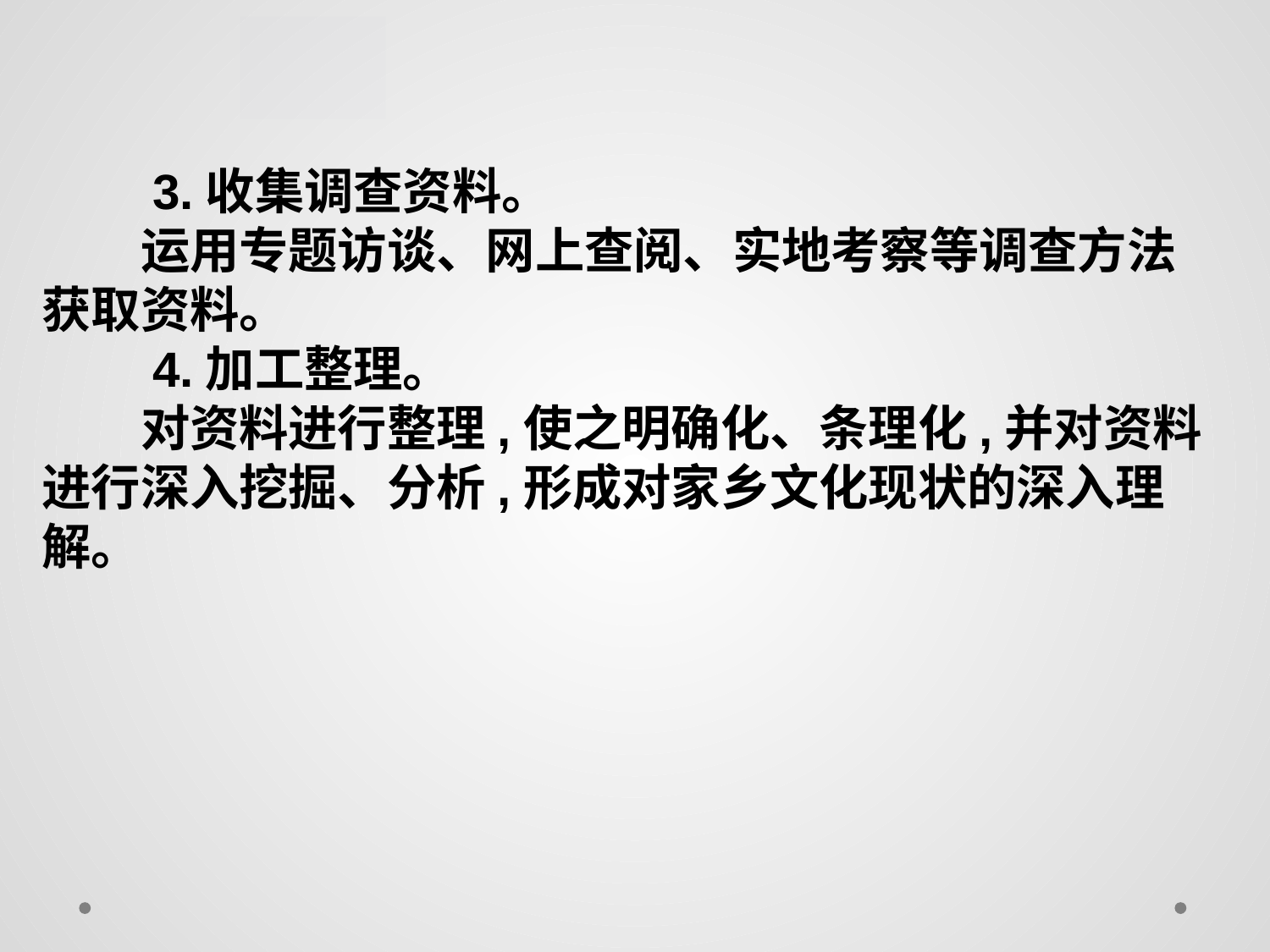

3.收集调查资料。
　　运用专题访谈、网上查阅、实地考察等调查方法获取资料。
　　4.加工整理。
　　对资料进行整理,使之明确化、条理化,并对资料进行深入挖掘、分析,形成对家乡文化现状的深入理解。